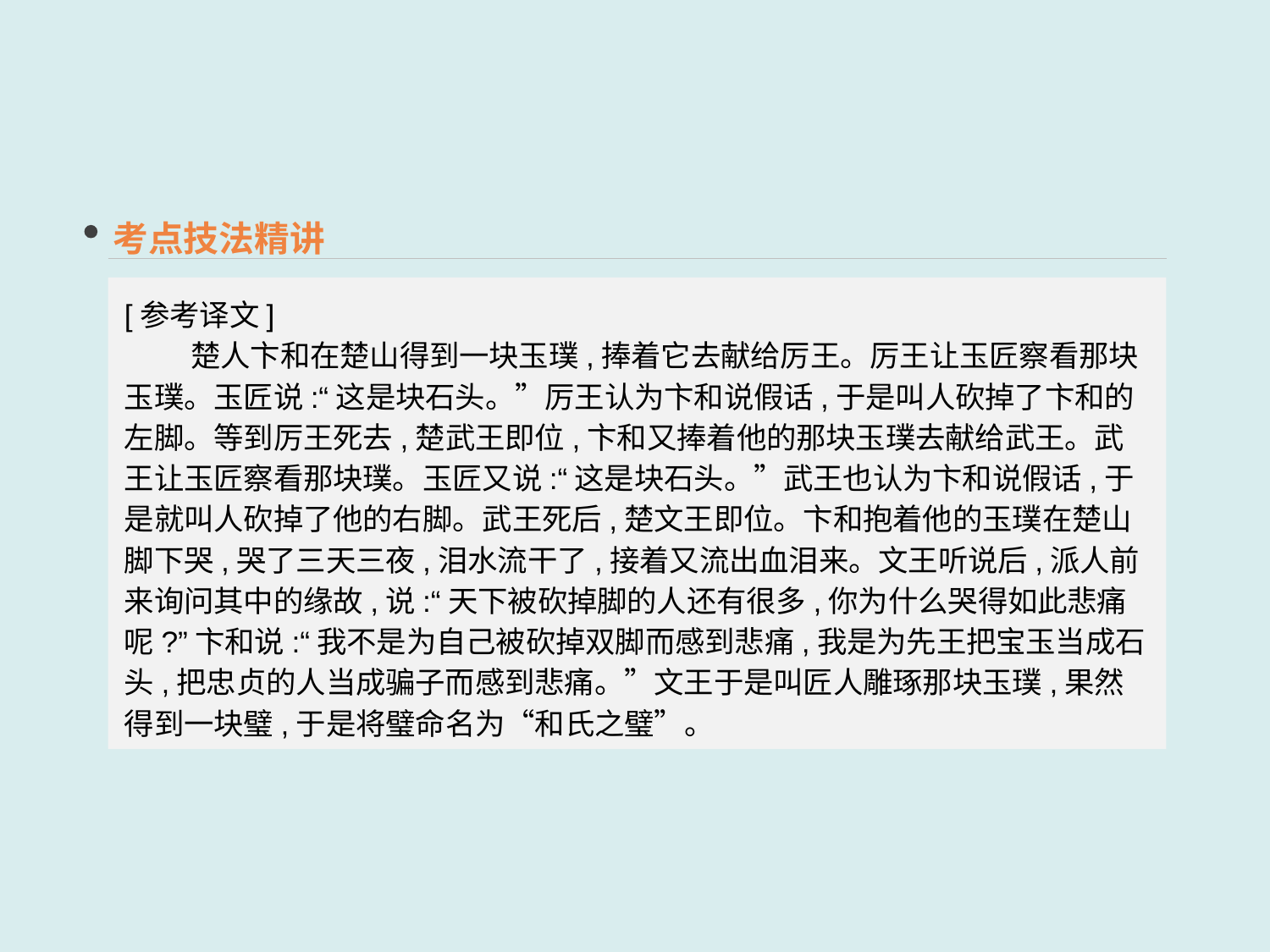

考点技法精讲

[参考译文]
　　 楚人卞和在楚山得到一块玉璞,捧着它去献给厉王。厉王让玉匠察看那块玉璞。玉匠说:“这是块石头。”厉王认为卞和说假话,于是叫人砍掉了卞和的左脚。等到厉王死去,楚武王即位,卞和又捧着他的那块玉璞去献给武王。武王让玉匠察看那块璞。玉匠又说:“这是块石头。”武王也认为卞和说假话,于是就叫人砍掉了他的右脚。武王死后,楚文王即位。卞和抱着他的玉璞在楚山脚下哭,哭了三天三夜,泪水流干了,接着又流出血泪来。文王听说后,派人前来询问其中的缘故,说:“天下被砍掉脚的人还有很多,你为什么哭得如此悲痛呢?”卞和说:“我不是为自己被砍掉双脚而感到悲痛,我是为先王把宝玉当成石头,把忠贞的人当成骗子而感到悲痛。”文王于是叫匠人雕琢那块玉璞,果然得到一块璧,于是将璧命名为“和氏之璧”。